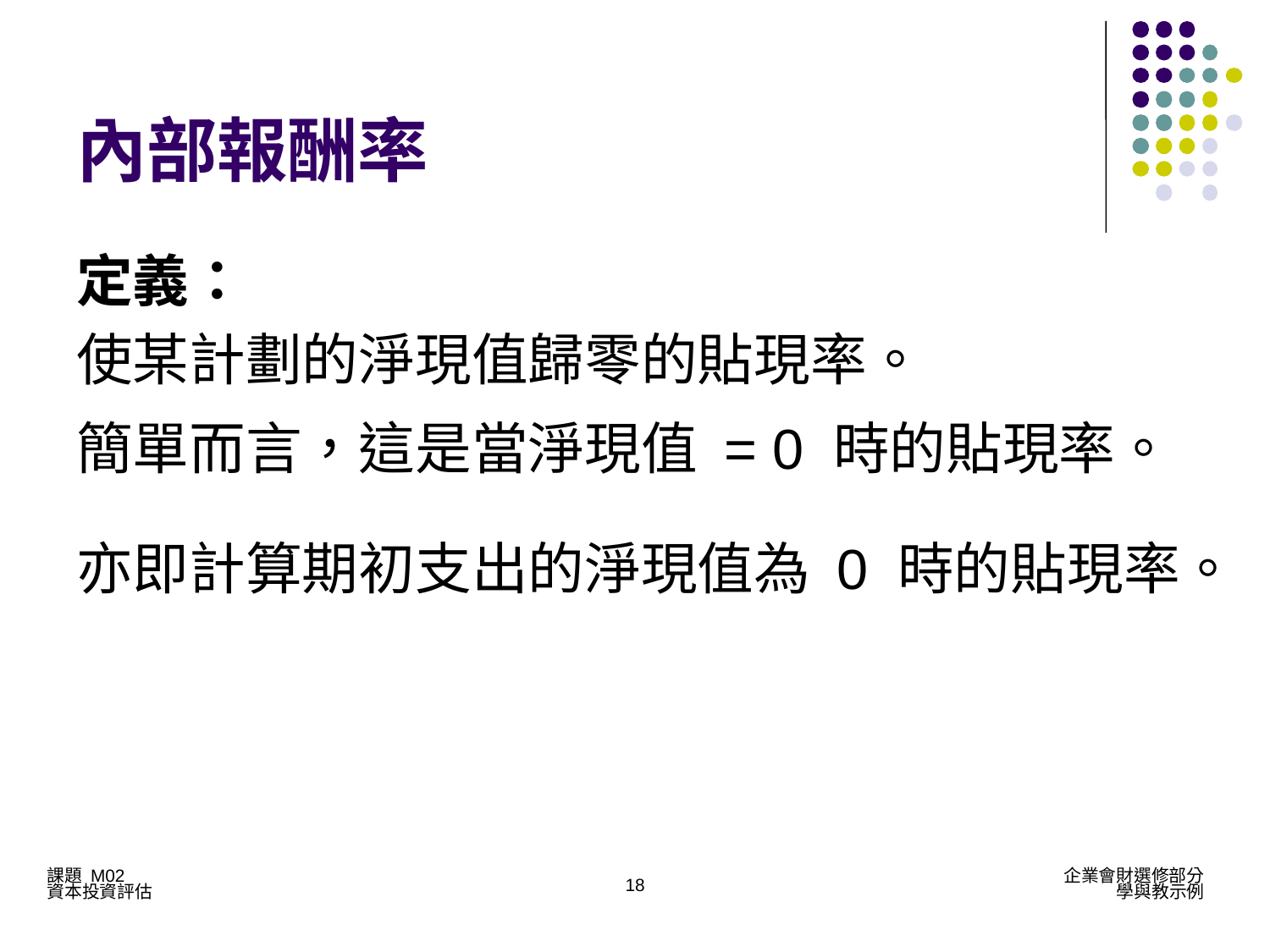

# 內部報酬率
定義：
使某計劃的淨現值歸零的貼現率。
簡單而言，這是當淨現值 = 0 時的貼現率。
亦即計算期初支出的淨現值為 0 時的貼現率。

18